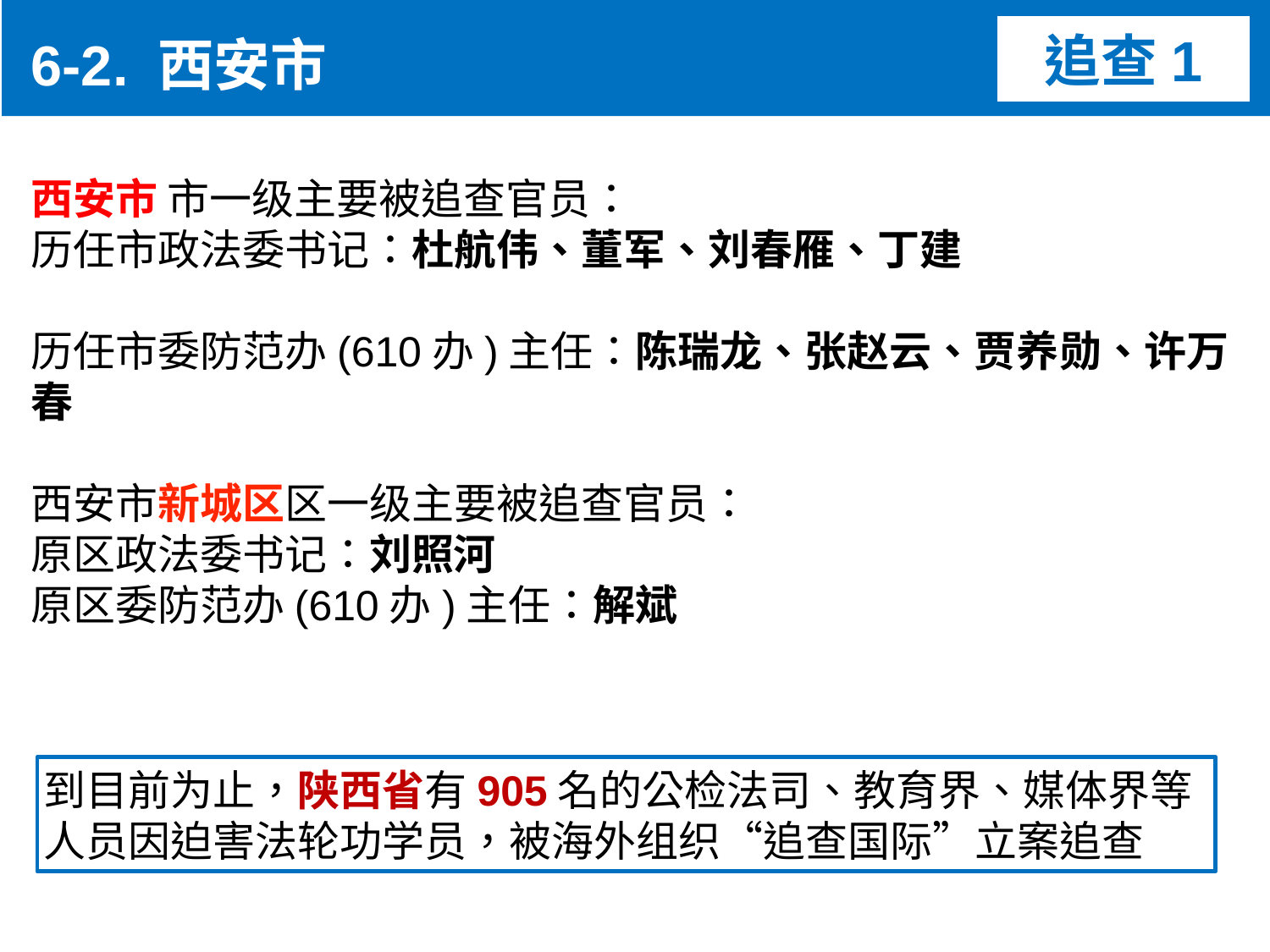

6-2. 西安市
追查1
西安市 市一级主要被追查官员：
历任市政法委书记：杜航伟、董军、刘春雁、丁建

历任市委防范办(610办)主任：陈瑞龙、张赵云、贾养勋、许万春

西安市新城区区一级主要被追查官员：
原区政法委书记：刘照河
原区委防范办(610办)主任：解斌

到目前为止，陕西省有905名的公检法司、教育界、媒体界等人员因迫害法轮功学员，被海外组织“追查国际”立案追查